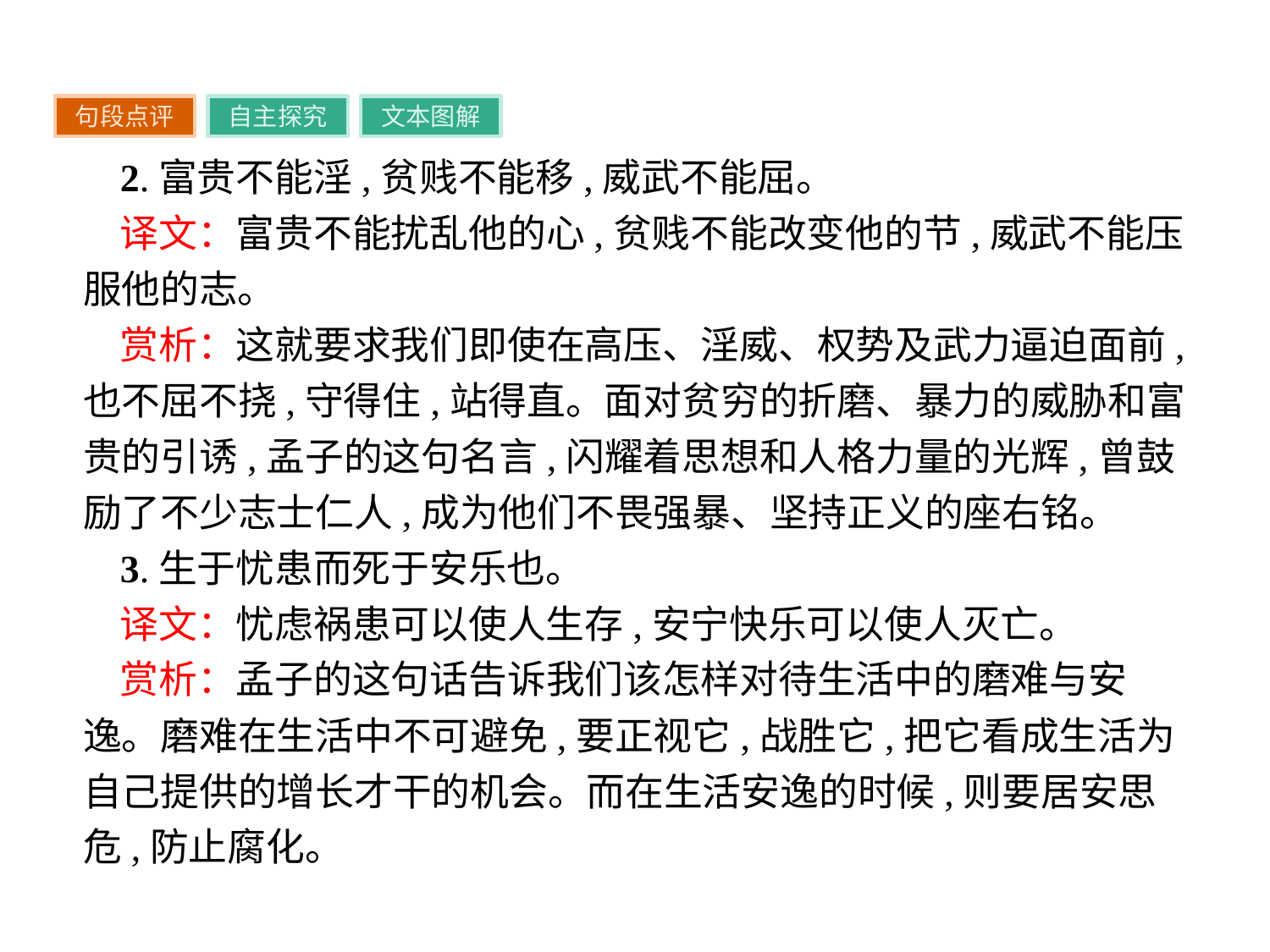

句段点评
自主探究
文本图解
2.富贵不能淫,贫贱不能移,威武不能屈。
译文：富贵不能扰乱他的心,贫贱不能改变他的节,威武不能压服他的志。
赏析：这就要求我们即使在高压、淫威、权势及武力逼迫面前,也不屈不挠,守得住,站得直。面对贫穷的折磨、暴力的威胁和富贵的引诱,孟子的这句名言,闪耀着思想和人格力量的光辉,曾鼓励了不少志士仁人,成为他们不畏强暴、坚持正义的座右铭。
3.生于忧患而死于安乐也。
译文：忧虑祸患可以使人生存,安宁快乐可以使人灭亡。
赏析：孟子的这句话告诉我们该怎样对待生活中的磨难与安逸。磨难在生活中不可避免,要正视它,战胜它,把它看成生活为自己提供的增长才干的机会。而在生活安逸的时候,则要居安思危,防止腐化。